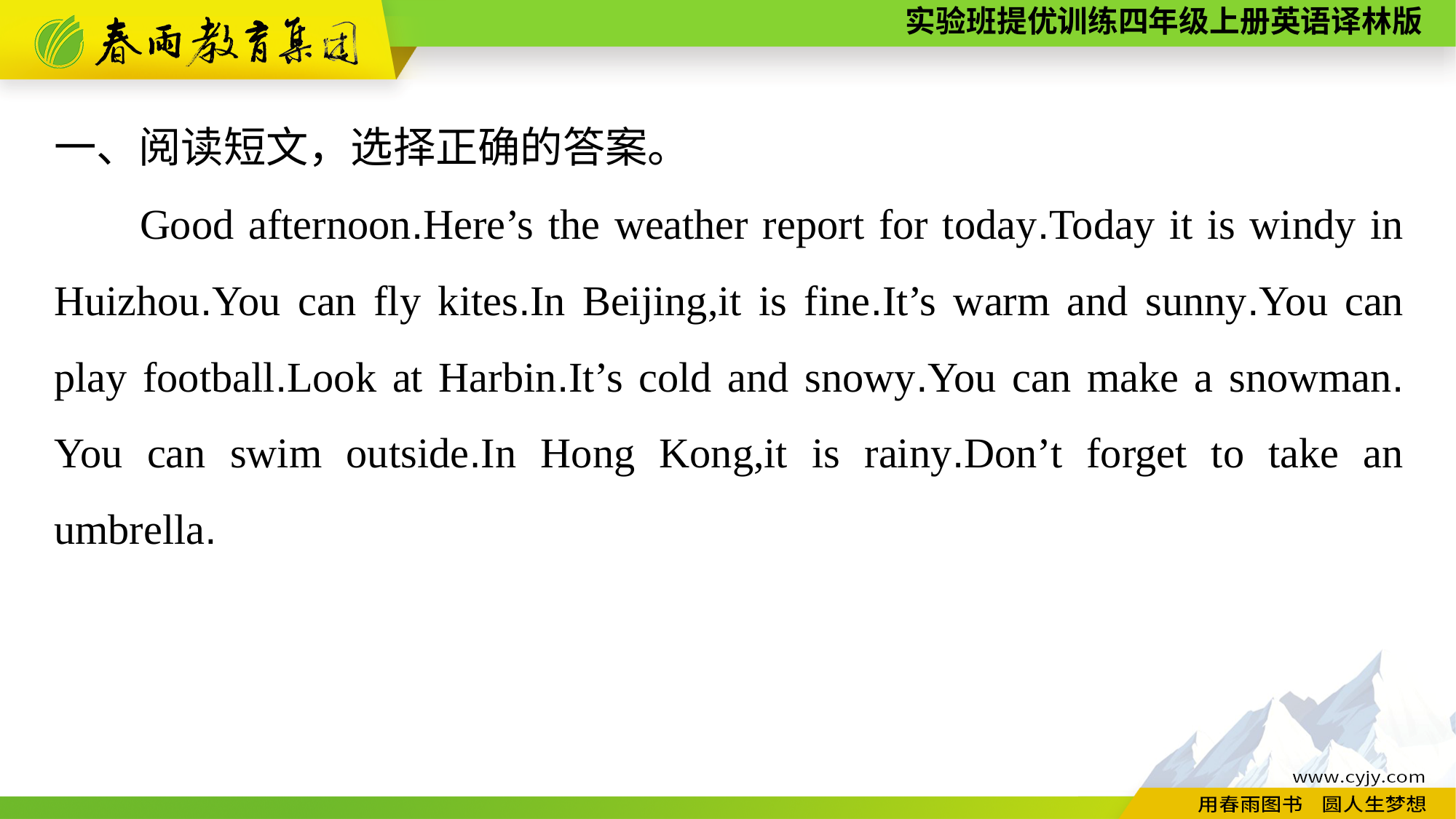

一、阅读短文，选择正确的答案。
Good afternoon.Here’s the weather report for today.Today it is windy in Huizhou.You can fly kites.In Beijing,it is fine.It’s warm and sunny.You can play football.Look at Harbin.It’s cold and snowy.You can make a snowman. You can swim outside.In Hong Kong,it is rainy.Don’t forget to take an umbrella.